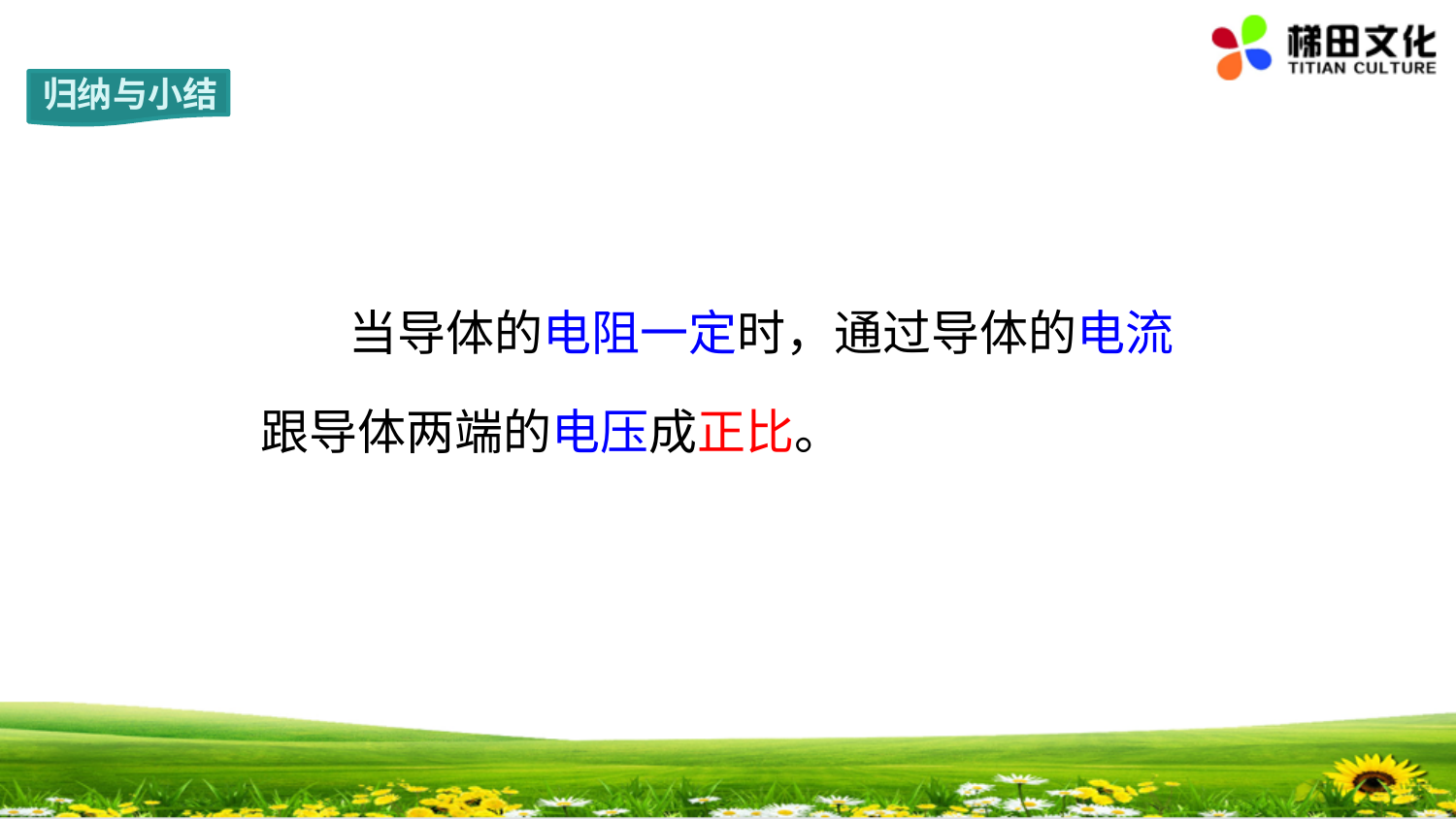

归纳与小结

       当导体的电阻一定时，通过导体的电流跟导体两端的电压成正比。